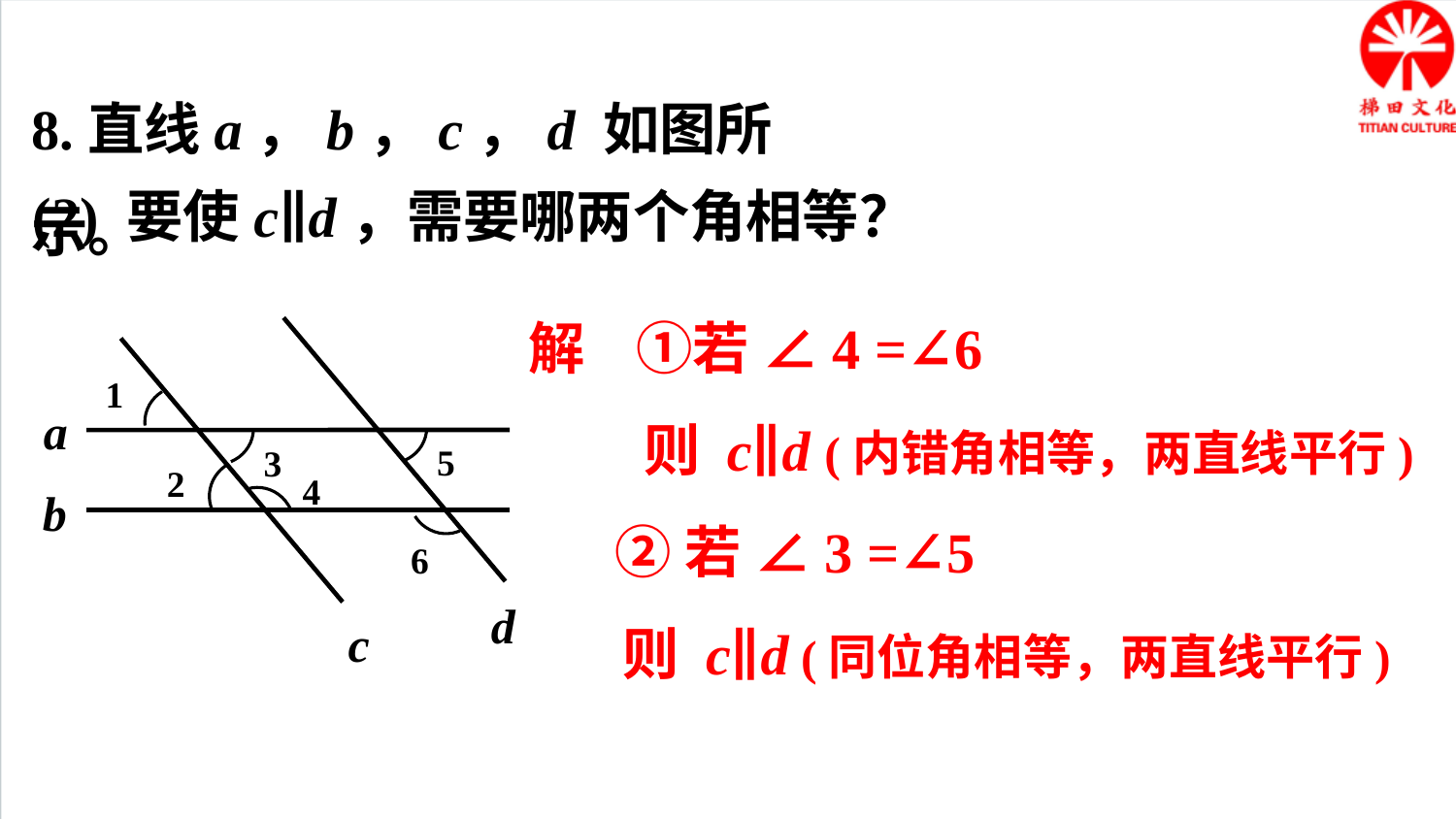

8.直线a，b，c，d 如图所示。
(2) 要使c∥d，需要哪两个角相等？
 解    ①若 ∠4 =∠6
          则 c∥d (内错角相等，两直线平行)
          ②若 ∠3 =∠5
          则 c∥d (同位角相等，两直线平行)
1
a

5
3
2
4
b

6
d
c